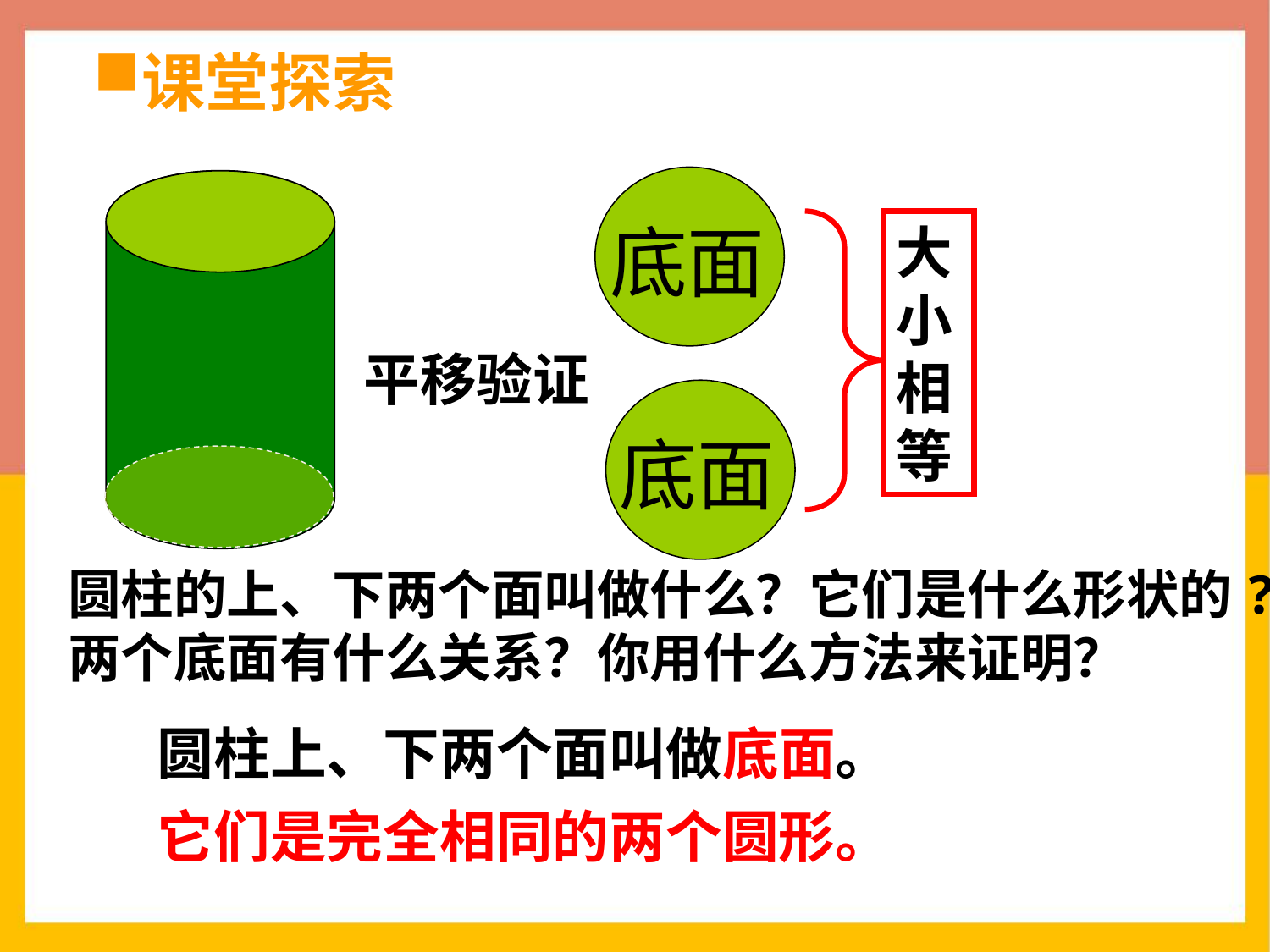

课堂探索

底面

大小相等
平移验证

底面

圆柱的上、下两个面叫做什么？它们是什么形状的?
两个底面有什么关系？你用什么方法来证明？
圆柱上、下两个面叫做底面。

它们是完全相同的两个圆形。